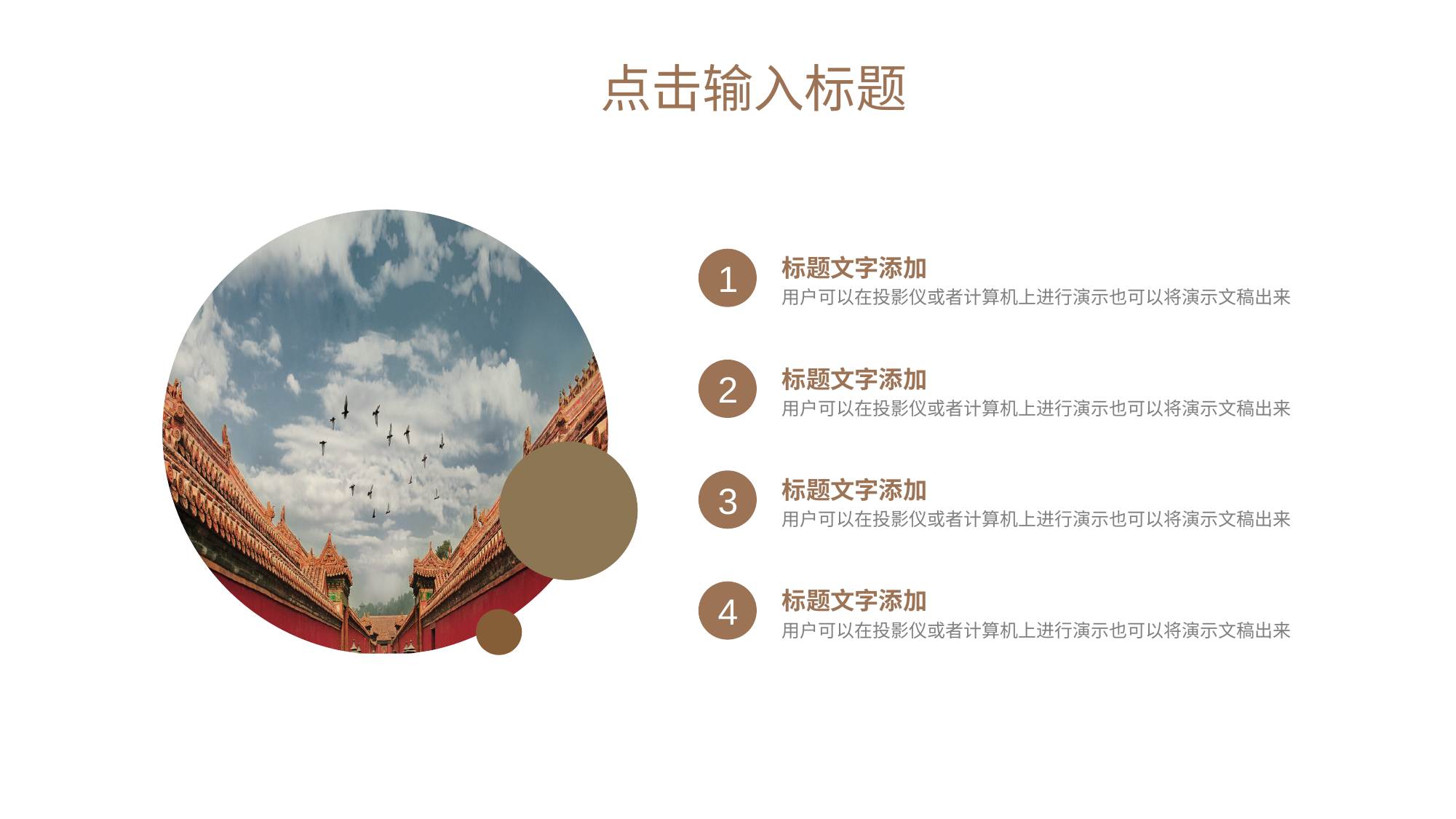

点击输入标题

标题文字添加
用户可以在投影仪或者计算机上进行演示也可以将演示文稿出来
1
标题文字添加
用户可以在投影仪或者计算机上进行演示也可以将演示文稿出来
2

标题文字添加
用户可以在投影仪或者计算机上进行演示也可以将演示文稿出来
3
标题文字添加
用户可以在投影仪或者计算机上进行演示也可以将演示文稿出来
4